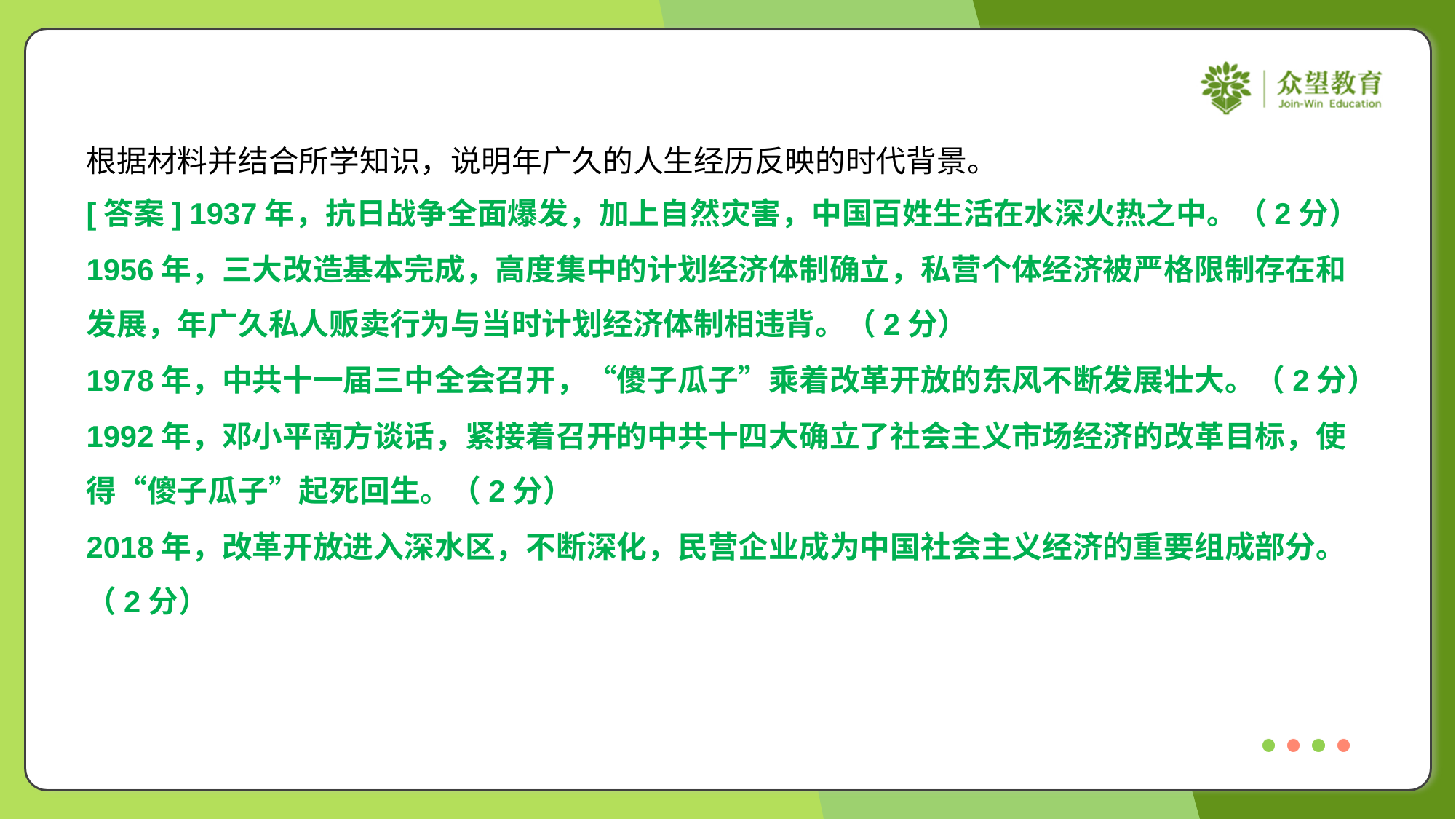

根据材料并结合所学知识，说明年广久的人生经历反映的时代背景。
[答案] 1937年，抗日战争全面爆发，加上自然灾害，中国百姓生活在水深火热之中。（2分）
1956年，三大改造基本完成，高度集中的计划经济体制确立，私营个体经济被严格限制存在和
发展，年广久私人贩卖行为与当时计划经济体制相违背。（2分）
1978年，中共十一届三中全会召开，“傻子瓜子”乘着改革开放的东风不断发展壮大。（2分）
1992年，邓小平南方谈话，紧接着召开的中共十四大确立了社会主义市场经济的改革目标，使
得“傻子瓜子”起死回生。（2分）
2018年，改革开放进入深水区，不断深化，民营企业成为中国社会主义经济的重要组成部分。
（2分）